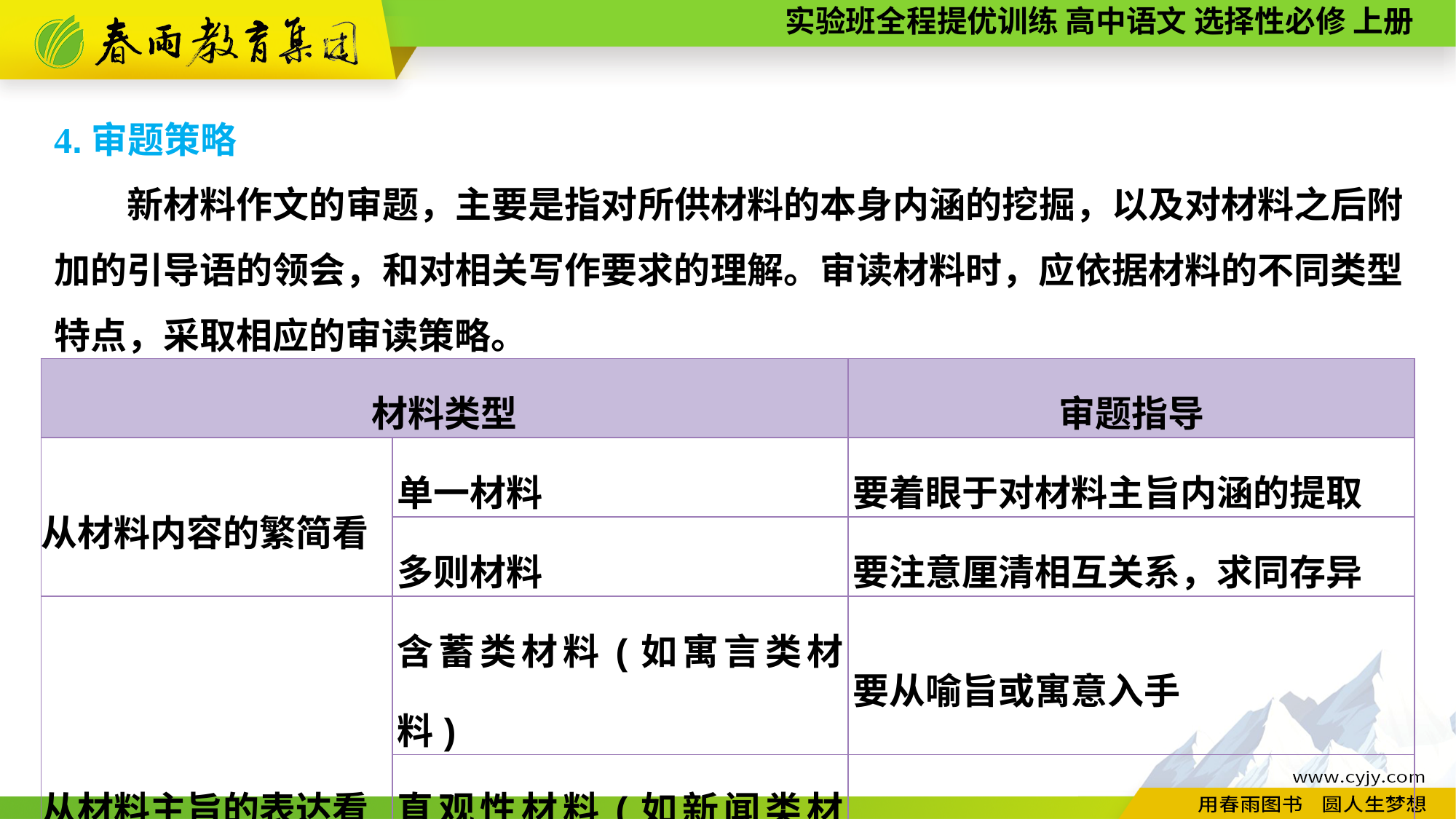

4.审题策略
新材料作文的审题，主要是指对所供材料的本身内涵的挖掘，以及对材料之后附加的引导语的领会，和对相关写作要求的理解。审读材料时，应依据材料的不同类型特点，采取相应的审读策略。
| 材料类型 |  | 审题指导 |
| --- | --- | --- |
| 从材料内容的繁简看 | 单一材料 | 要着眼于对材料主旨内涵的提取 |
|  | 多则材料 | 要注意厘清相互关系，求同存异 |
| 从材料主旨的表达看 | 含蓄类材料(如寓言类材料) | 要从喻旨或寓意入手 |
|  | 直观性材料(如新闻类材料) | 透过现象看本质，提炼出观点 |
|  | 话题性材料 | 辨明话题的不同拓展方向 |